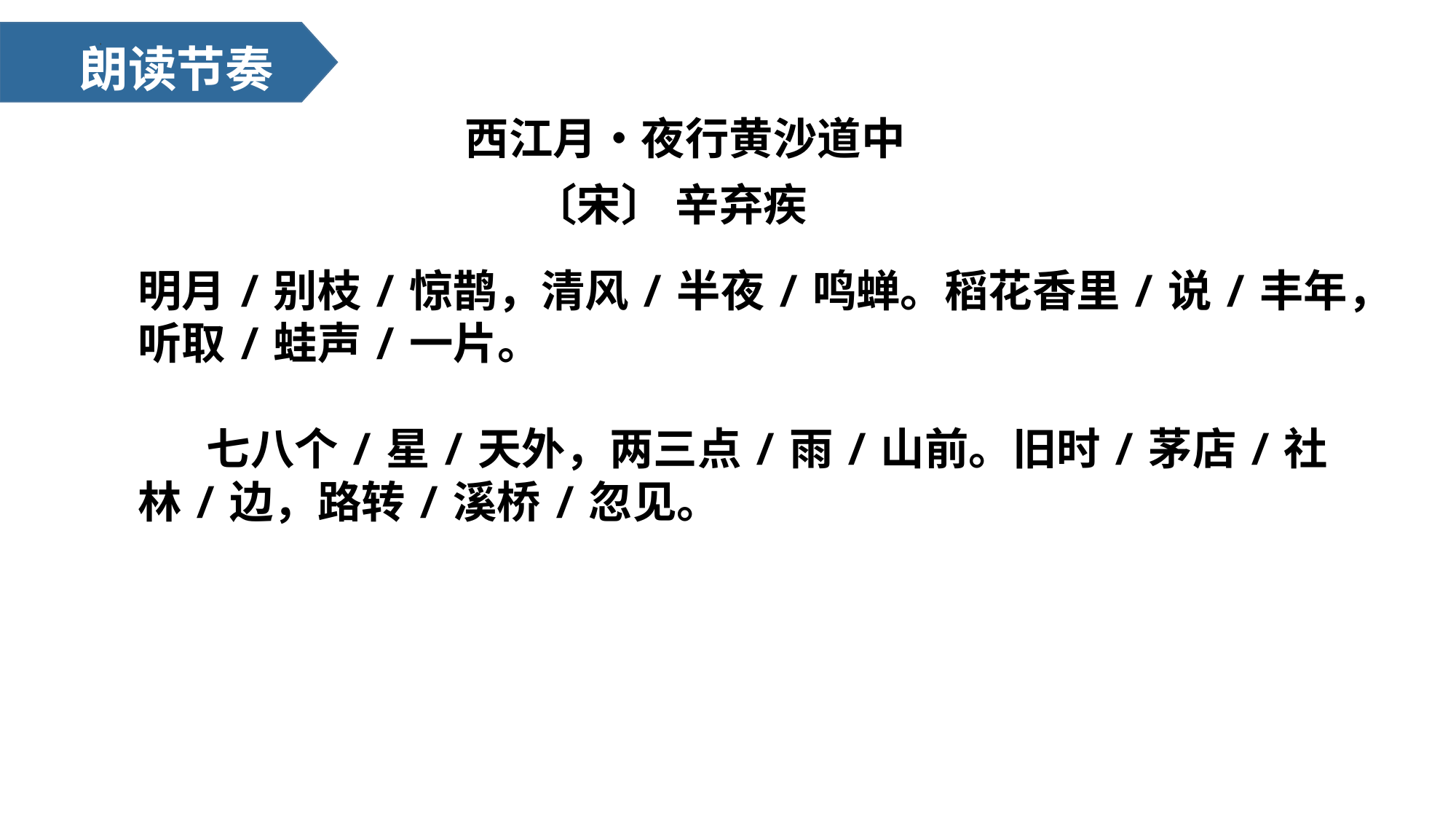

朗读节奏
西江月•夜行黄沙道中
〔宋〕 辛弃疾
  明月/别枝/惊鹊，清风/半夜/鸣蝉。稻花香里/说/丰年，听取/蛙声/一片。

  七八个/星/天外，两三点/雨/山前。旧时/茅店/社林/边，路转/溪桥/忽见。